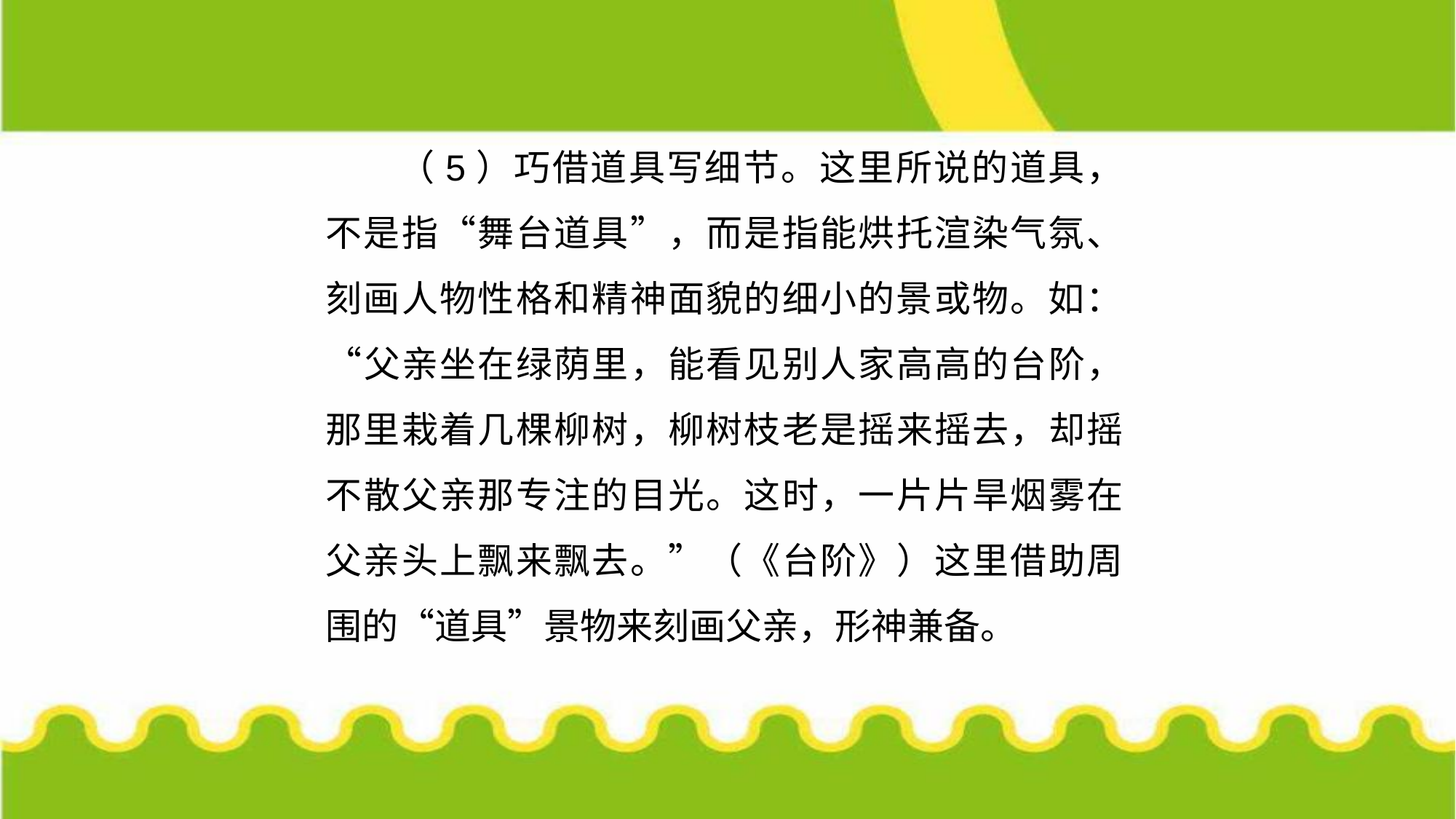

（5）巧借道具写细节。这里所说的道具，不是指“舞台道具”，而是指能烘托渲染气氛、刻画人物性格和精神面貌的细小的景或物。如：“父亲坐在绿荫里，能看见别人家高高的台阶，那里栽着几棵柳树，柳树枝老是摇来摇去，却摇不散父亲那专注的目光。这时，一片片旱烟雾在父亲头上飘来飘去。”（《台阶》）这里借助周围的“道具”景物来刻画父亲，形神兼备。